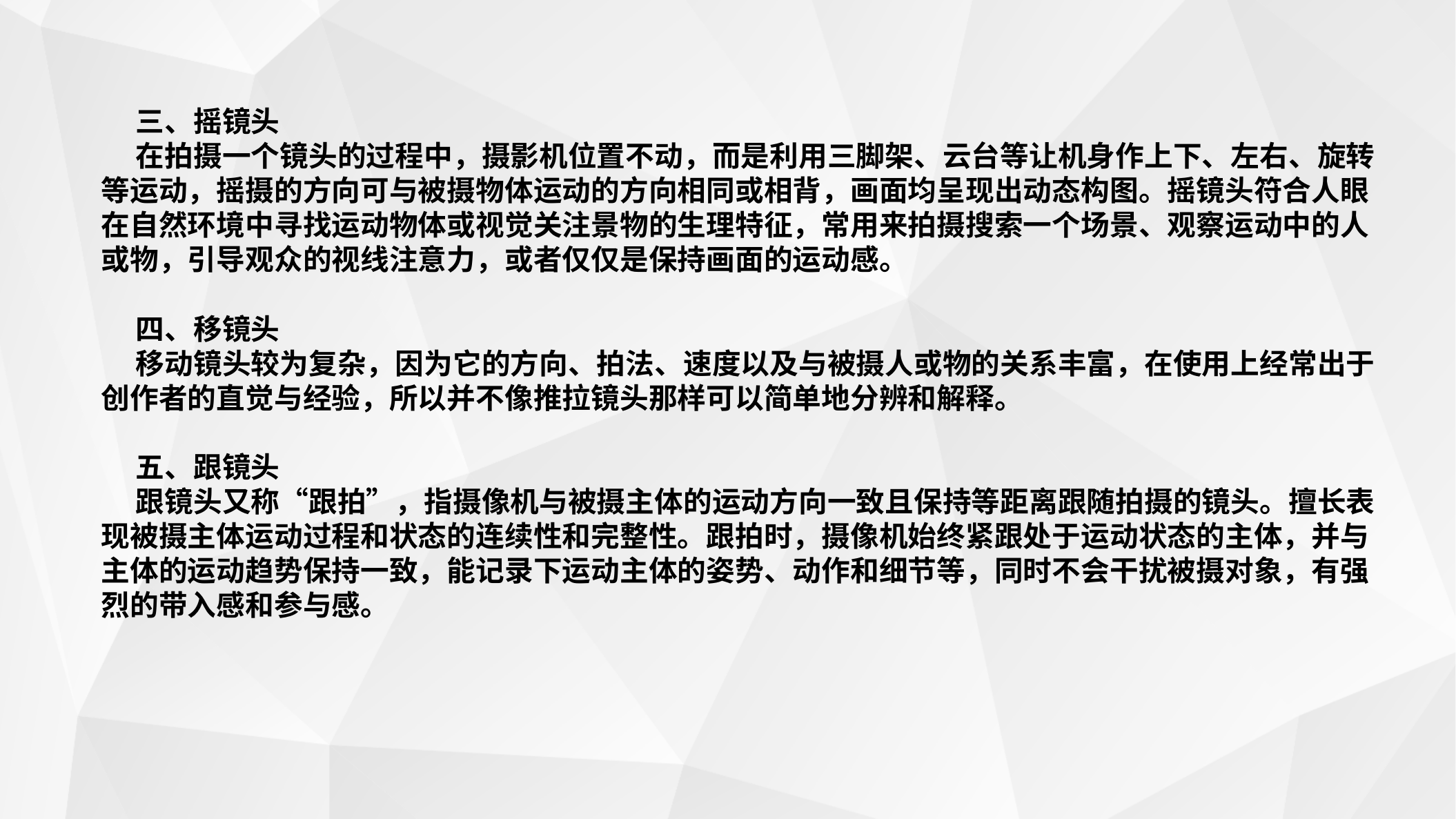

三、摇镜头
在拍摄一个镜头的过程中，摄影机位置不动，而是利用三脚架、云台等让机身作上下、左右、旋转等运动，摇摄的方向可与被摄物体运动的方向相同或相背，画面均呈现出动态构图。摇镜头符合人眼在自然环境中寻找运动物体或视觉关注景物的生理特征，常用来拍摄搜索一个场景、观察运动中的人或物，引导观众的视线注意力，或者仅仅是保持画面的运动感。

四、移镜头
移动镜头较为复杂，因为它的方向、拍法、速度以及与被摄人或物的关系丰富，在使用上经常出于创作者的直觉与经验，所以并不像推拉镜头那样可以简单地分辨和解释。

五、跟镜头
跟镜头又称“跟拍”，指摄像机与被摄主体的运动方向一致且保持等距离跟随拍摄的镜头。擅长表现被摄主体运动过程和状态的连续性和完整性。跟拍时，摄像机始终紧跟处于运动状态的主体，并与主体的运动趋势保持一致，能记录下运动主体的姿势、动作和细节等，同时不会干扰被摄对象，有强烈的带入感和参与感。